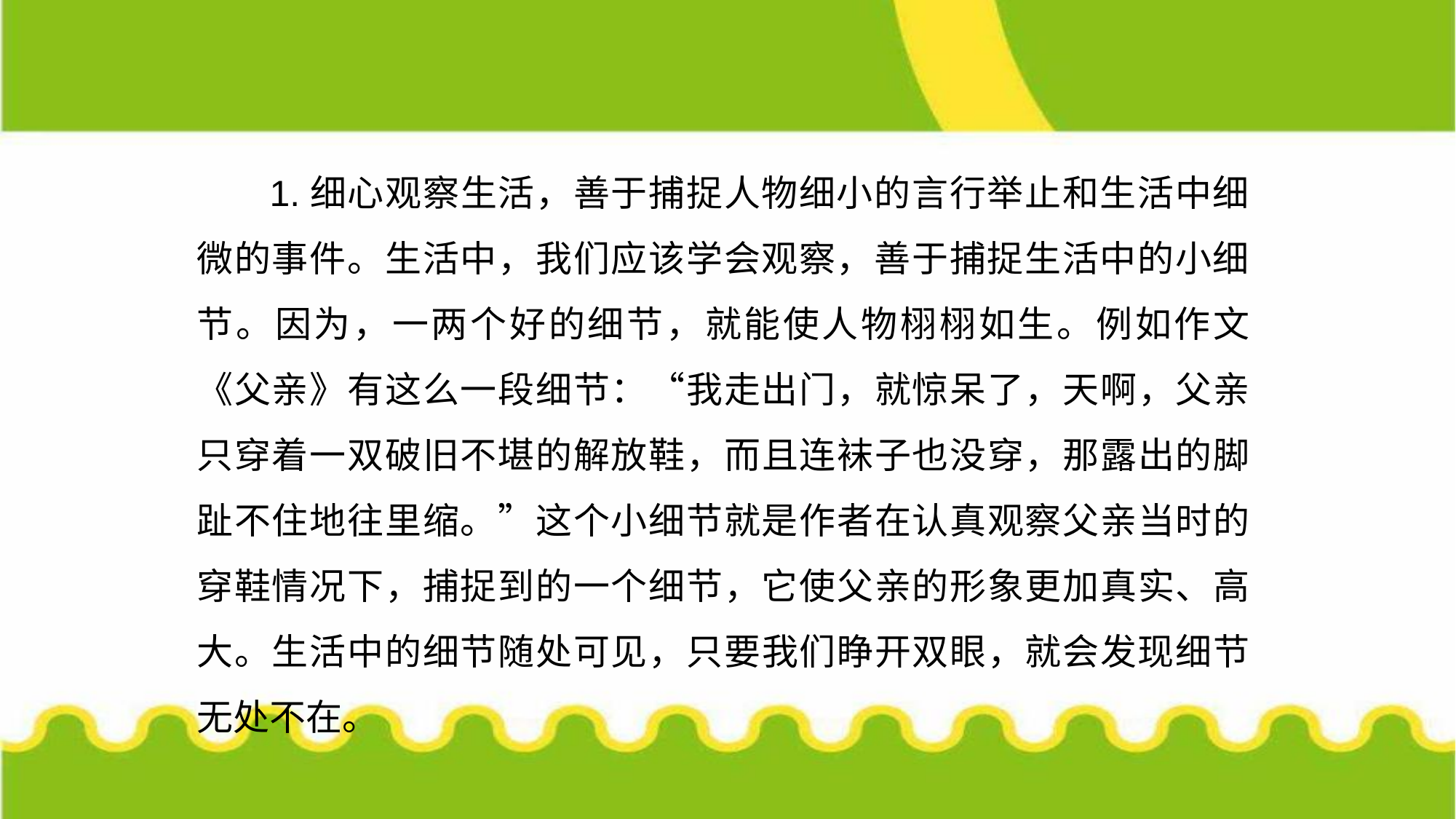

1.细心观察生活，善于捕捉人物细小的言行举止和生活中细微的事件。生活中，我们应该学会观察，善于捕捉生活中的小细节。因为，一两个好的细节，就能使人物栩栩如生。例如作文《父亲》有这么一段细节：“我走出门，就惊呆了，天啊，父亲只穿着一双破旧不堪的解放鞋，而且连袜子也没穿，那露出的脚趾不住地往里缩。”这个小细节就是作者在认真观察父亲当时的穿鞋情况下，捕捉到的一个细节，它使父亲的形象更加真实、高大。生活中的细节随处可见，只要我们睁开双眼，就会发现细节无处不在。